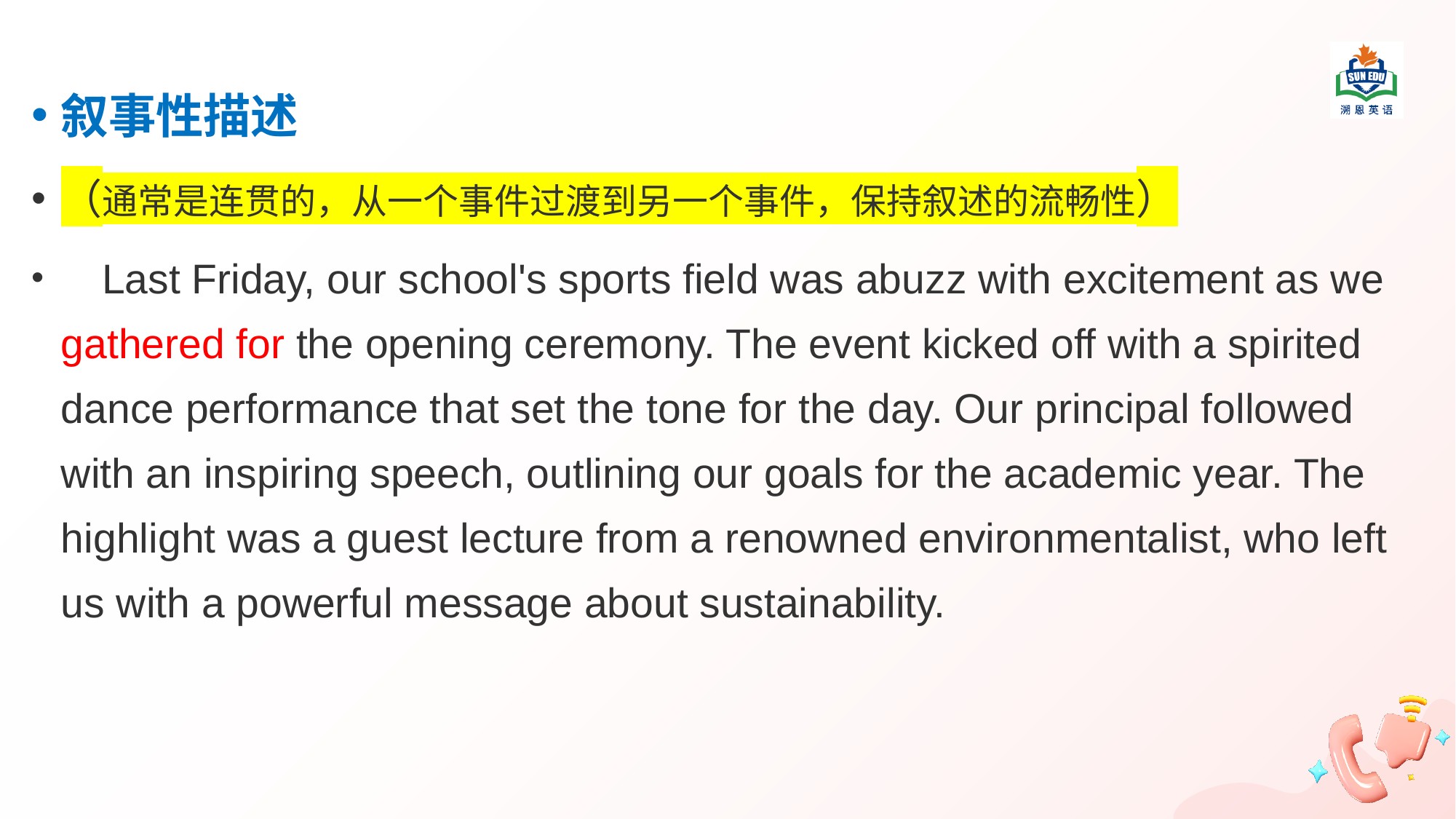

叙事性描述
（通常是连贯的，从一个事件过渡到另一个事件，保持叙述的流畅性）
    Last Friday, our school's sports field was abuzz with excitement as we gathered for the opening ceremony. The event kicked off with a spirited dance performance that set the tone for the day. Our principal followed with an inspiring speech, outlining our goals for the academic year. The highlight was a guest lecture from a renowned environmentalist, who left us with a powerful message about sustainability.